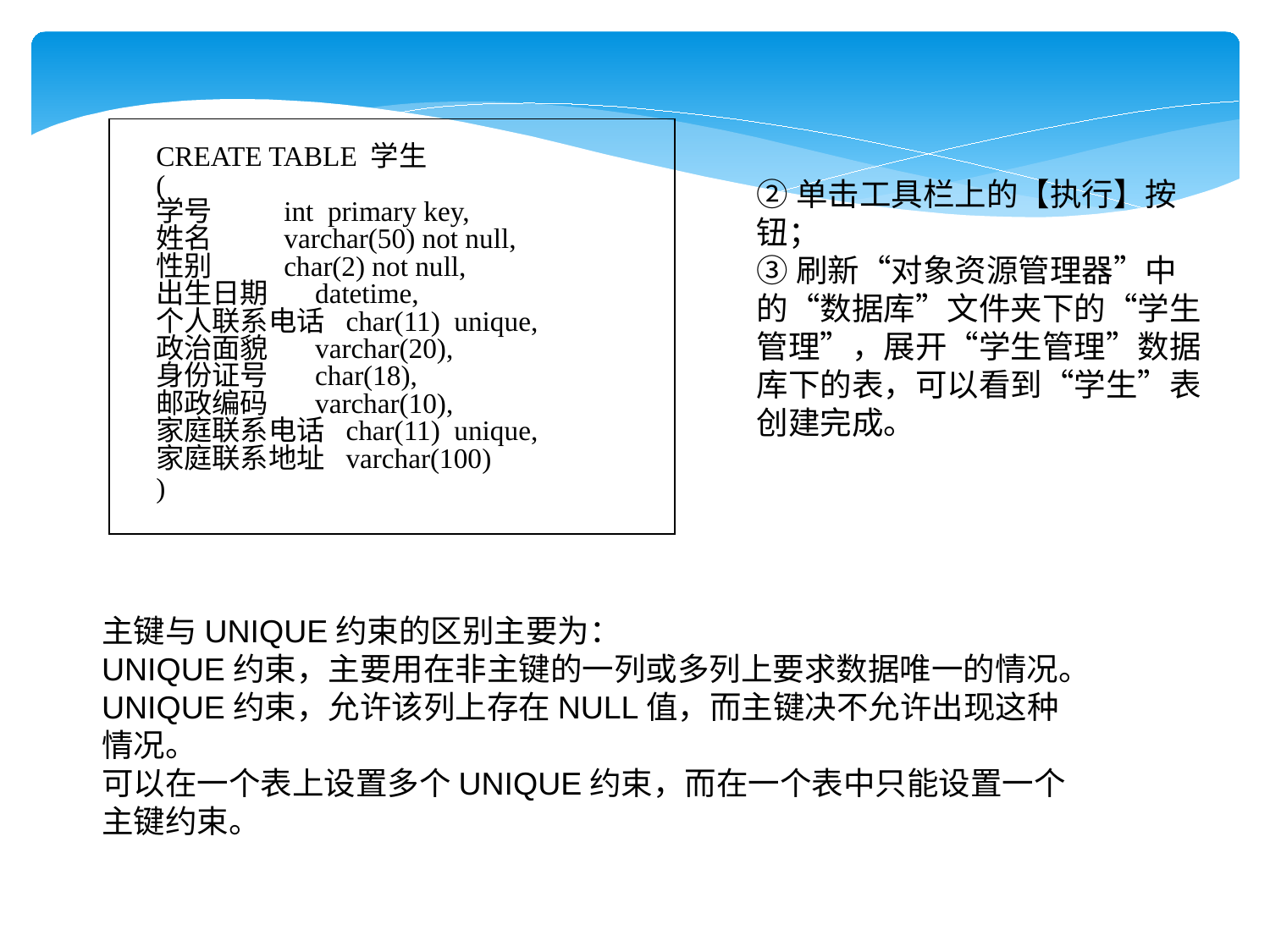

| CREATE TABLE 学生 ( 学号 int primary key, 姓名 varchar(50) not null, 性别 char(2) not null, 出生日期 datetime, 个人联系电话 char(11) unique, 政治面貌 varchar(20), 身份证号 char(18), 邮政编码 varchar(10), 家庭联系电话 char(11) unique, 家庭联系地址 varchar(100) ) |
| --- |
②单击工具栏上的【执行】按钮；
③刷新“对象资源管理器”中的“数据库”文件夹下的“学生管理”，展开“学生管理”数据库下的表，可以看到“学生”表创建完成。
主键与UNIQUE约束的区别主要为：
UNIQUE约束，主要用在非主键的一列或多列上要求数据唯一的情况。
UNIQUE约束，允许该列上存在NULL值，而主键决不允许出现这种情况。
可以在一个表上设置多个UNIQUE约束，而在一个表中只能设置一个主键约束。